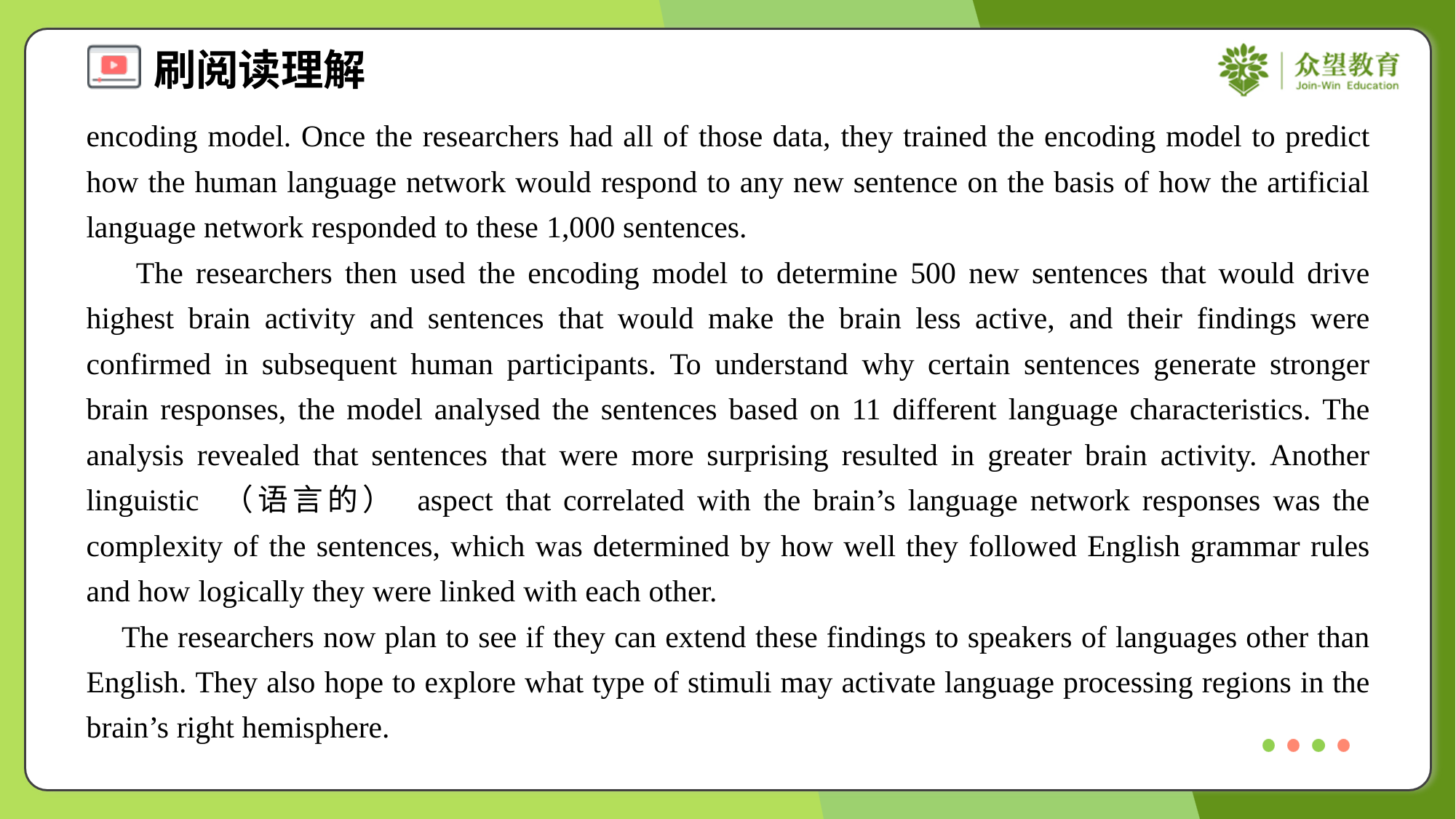

encoding model. Once the researchers had all of those data, they trained the encoding model to predict how the human language network would respond to any new sentence on the basis of how the artificial language network responded to these 1,000 sentences.
    The researchers then used the encoding model to determine 500 new sentences that would drive highest brain activity and sentences that would make the brain less active, and their findings were confirmed in subsequent human participants. To understand why certain sentences generate stronger brain responses, the model analysed the sentences based on 11 different language characteristics. The analysis revealed that sentences that were more surprising resulted in greater brain activity. Another linguistic （语言的） aspect that correlated with the brain’s language network responses was the complexity of the sentences, which was determined by how well they followed English grammar rules and how logically they were linked with each other.
    The researchers now plan to see if they can extend these findings to speakers of languages other than English. They also hope to explore what type of stimuli may activate language processing regions in the brain’s right hemisphere.